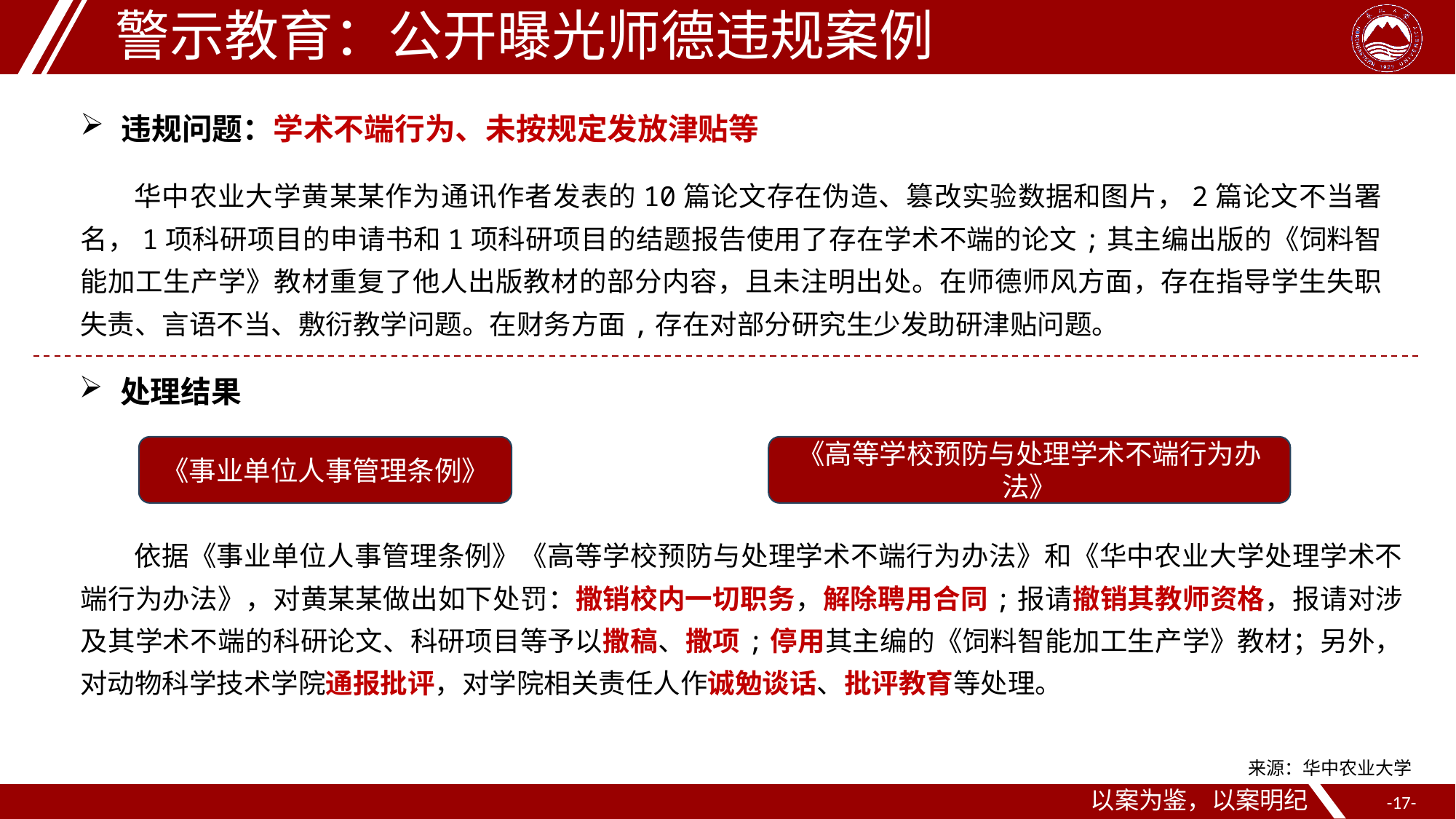

警示教育：公开曝光师德违规案例
违规问题：学术不端行为、未按规定发放津贴等
华中农业大学黄某某作为通讯作者发表的10篇论文存在伪造、篡改实验数据和图片，2篇论文不当署名，1项科研项目的申请书和1项科研项目的结题报告使用了存在学术不端的论文;其主编出版的《饲料智能加工生产学》教材重复了他人出版教材的部分内容，且未注明出处。在师德师风方面，存在指导学生失职失责、言语不当、敷衍教学问题。在财务方面,存在对部分研究生少发助研津贴问题。
处理结果
《事业单位人事管理条例》
《高等学校预防与处理学术不端行为办法》
依据《事业单位人事管理条例》《高等学校预防与处理学术不端行为办法》和《华中农业大学处理学术不端行为办法》，对黄某某做出如下处罚：撒销校内一切职务，解除聘用合同;报请撤销其教师资格，报请对涉及其学术不端的科研论文、科研项目等予以撒稿、撒项;停用其主编的《饲料智能加工生产学》教材；另外，对动物科学技术学院通报批评，对学院相关责任人作诚勉谈话、批评教育等处理。
来源：华中农业大学
以案为鉴，以案明纪
-17-